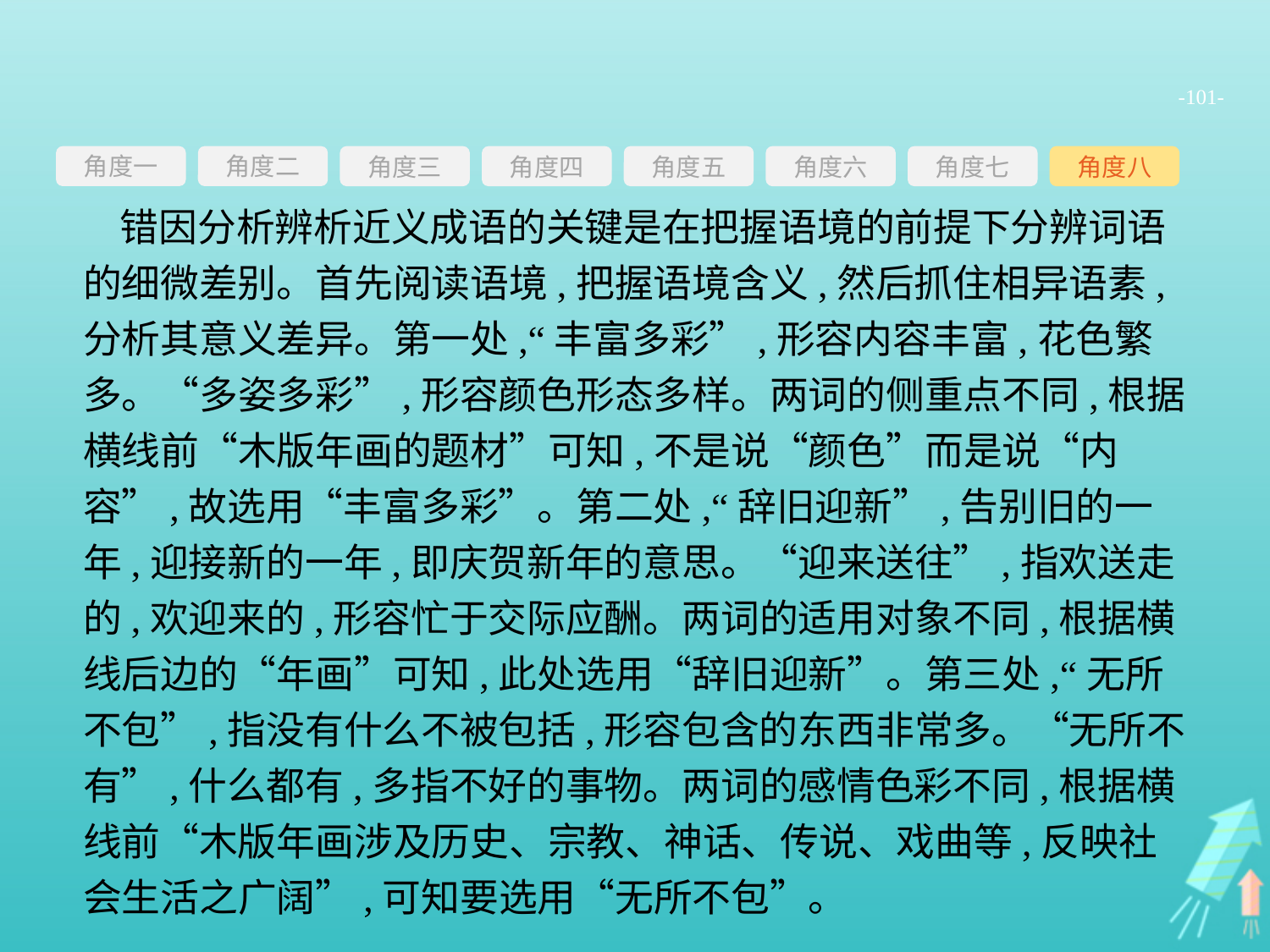

-101-
角度一
角度三
角度四
角度五
角度六
角度七
角度八
角度二
错因分析辨析近义成语的关键是在把握语境的前提下分辨词语的细微差别。首先阅读语境,把握语境含义,然后抓住相异语素,分析其意义差异。第一处,“丰富多彩”,形容内容丰富,花色繁多。“多姿多彩”,形容颜色形态多样。两词的侧重点不同,根据横线前“木版年画的题材”可知,不是说“颜色”而是说“内容”,故选用“丰富多彩”。第二处,“辞旧迎新”,告别旧的一年,迎接新的一年,即庆贺新年的意思。“迎来送往”,指欢送走的,欢迎来的,形容忙于交际应酬。两词的适用对象不同,根据横线后边的“年画”可知,此处选用“辞旧迎新”。第三处,“无所不包”,指没有什么不被包括,形容包含的东西非常多。“无所不有”,什么都有,多指不好的事物。两词的感情色彩不同,根据横线前“木版年画涉及历史、宗教、神话、传说、戏曲等,反映社会生活之广阔”,可知要选用“无所不包”。